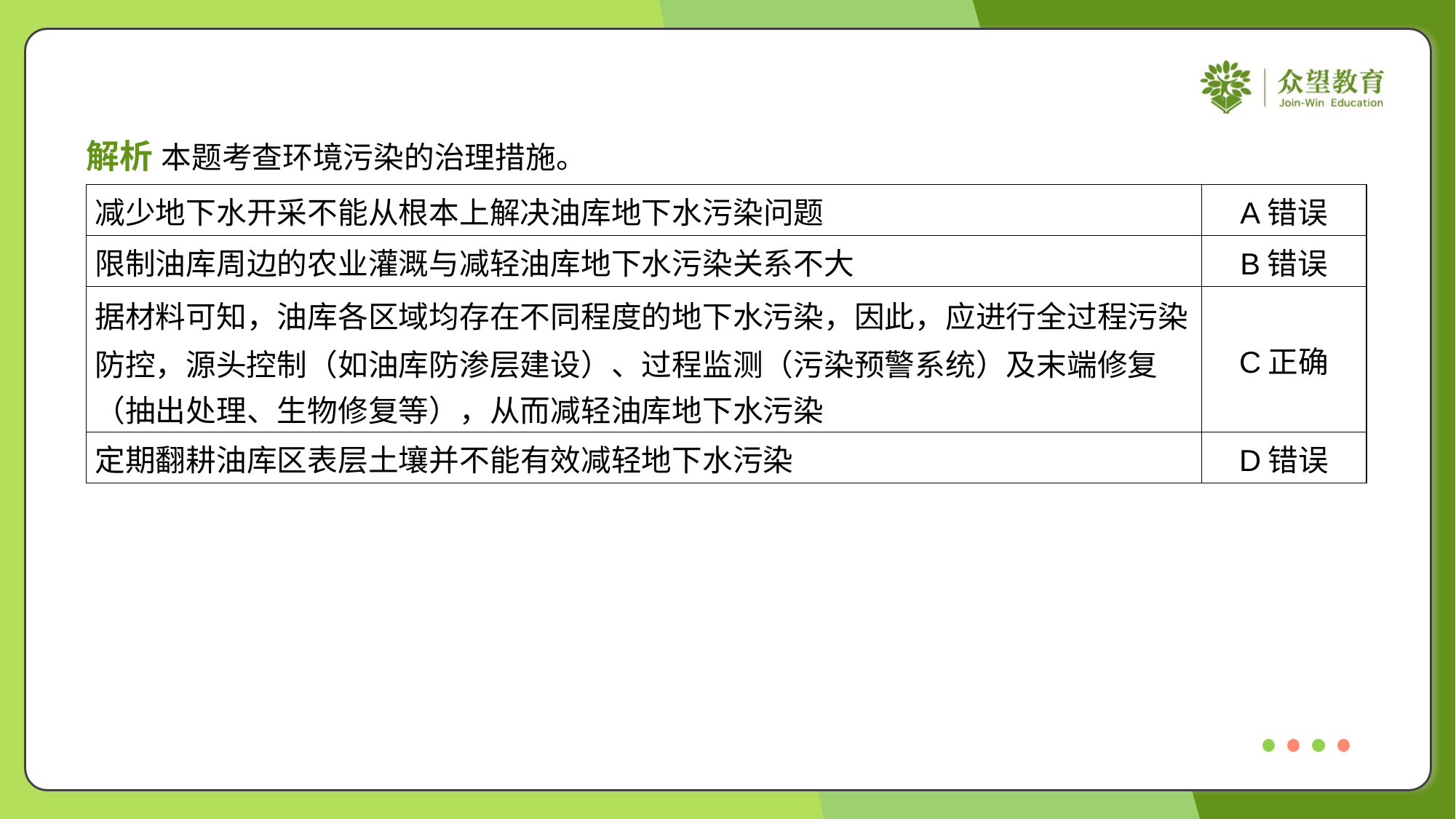

解析 本题考查环境污染的治理措施。
| 减少地下水开采不能从根本上解决油库地下水污染问题 | A错误 |
| --- | --- |
| 限制油库周边的农业灌溉与减轻油库地下水污染关系不大 | B错误 |
| 据材料可知，油库各区域均存在不同程度的地下水污染，因此，应进行全过程污染 防控，源头控制（如油库防渗层建设）、过程监测（污染预警系统）及末端修复 （抽出处理、生物修复等），从而减轻油库地下水污染 | C正确 |
| 定期翻耕油库区表层土壤并不能有效减轻地下水污染 | D错误 |